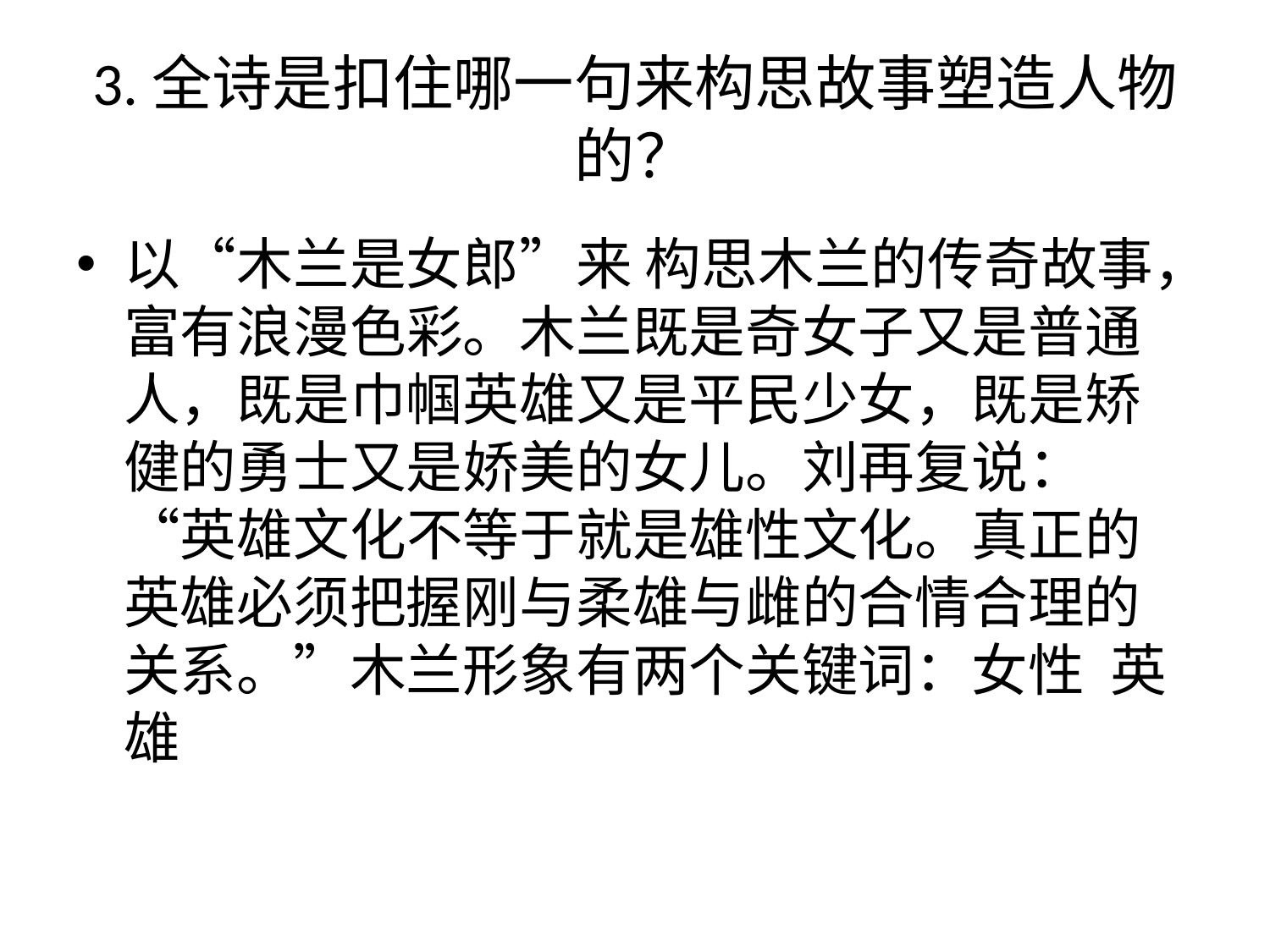

# 3.全诗是扣住哪一句来构思故事塑造人物的？
以“木兰是女郎”来 构思木兰的传奇故事，富有浪漫色彩。木兰既是奇女子又是普通人，既是巾帼英雄又是平民少女，既是矫健的勇士又是娇美的女儿。刘再复说：“英雄文化不等于就是雄性文化。真正的英雄必须把握刚与柔雄与雌的合情合理的关系。”木兰形象有两个关键词：女性  英雄